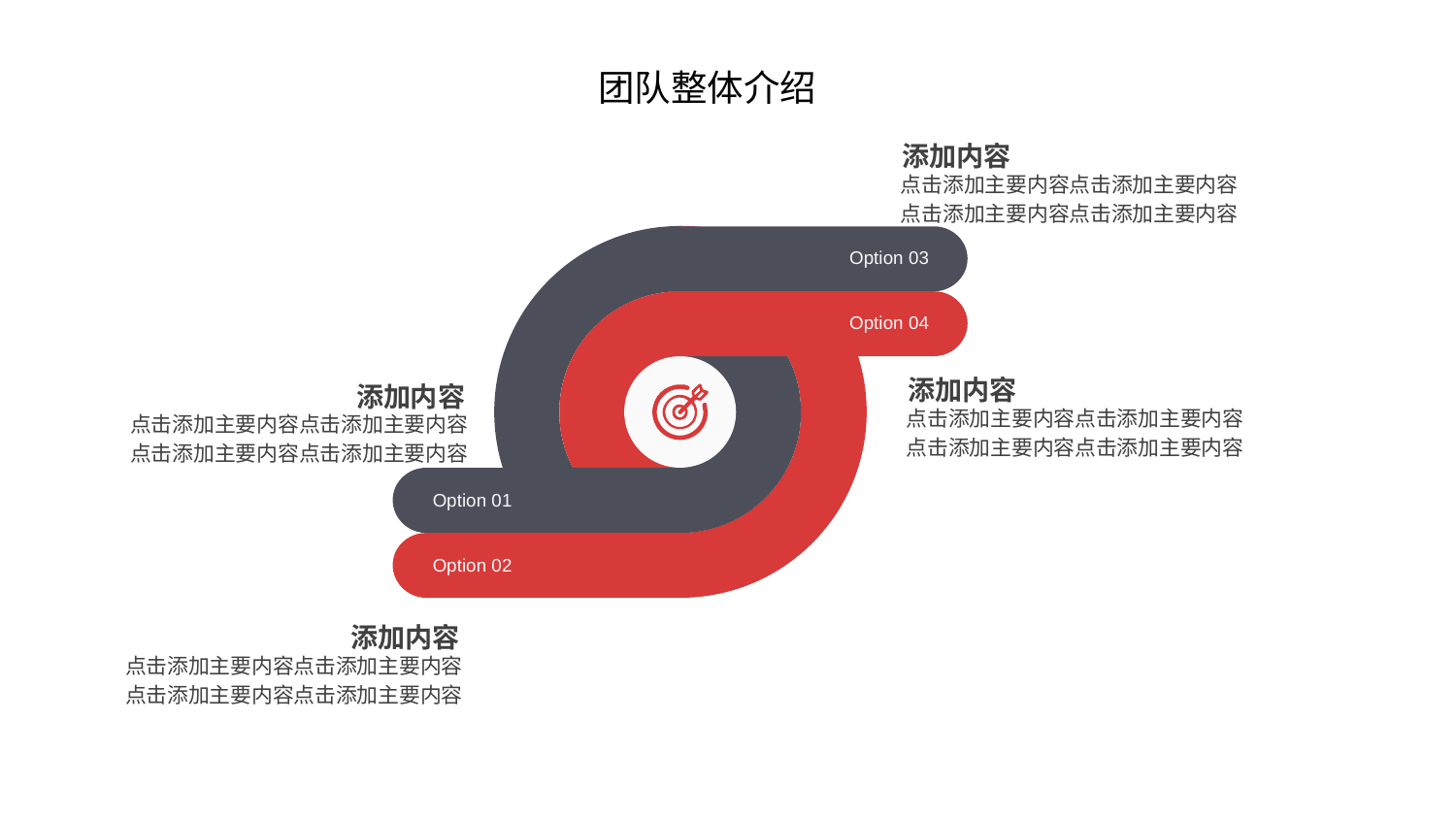

添加内容
点击添加主要内容点击添加主要内容
点击添加主要内容点击添加主要内容

Option 03

Option 04

Option 01

Option 02
添加内容
点击添加主要内容点击添加主要内容
点击添加主要内容点击添加主要内容
添加内容
点击添加主要内容点击添加主要内容
点击添加主要内容点击添加主要内容
添加内容
点击添加主要内容点击添加主要内容
点击添加主要内容点击添加主要内容